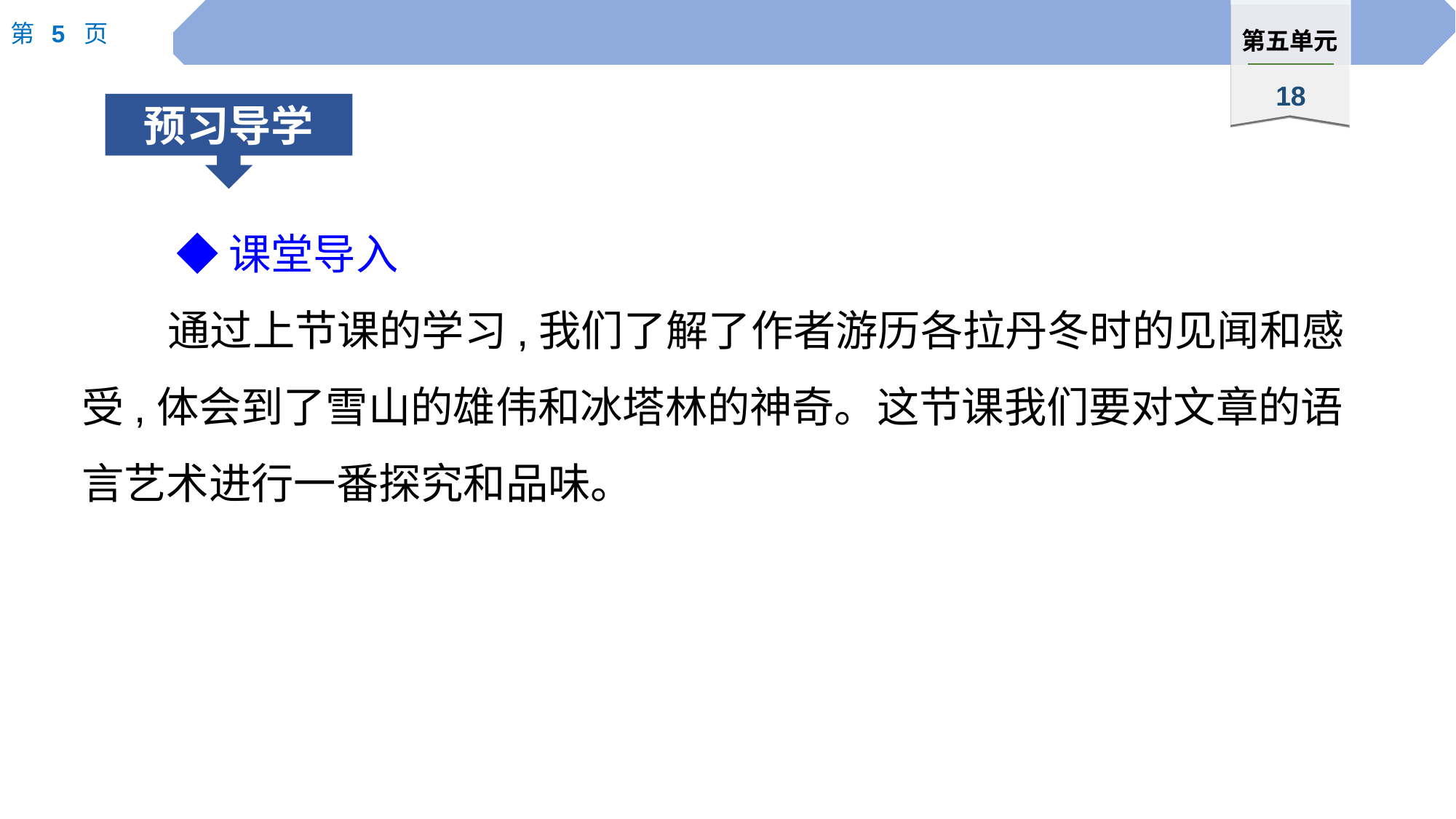

◆课堂导入

通过上节课的学习,我们了解了作者游历各拉丹冬时的见闻和感受,体会到了雪山的雄伟和冰塔林的神奇。这节课我们要对文章的语言艺术进行一番探究和品味。